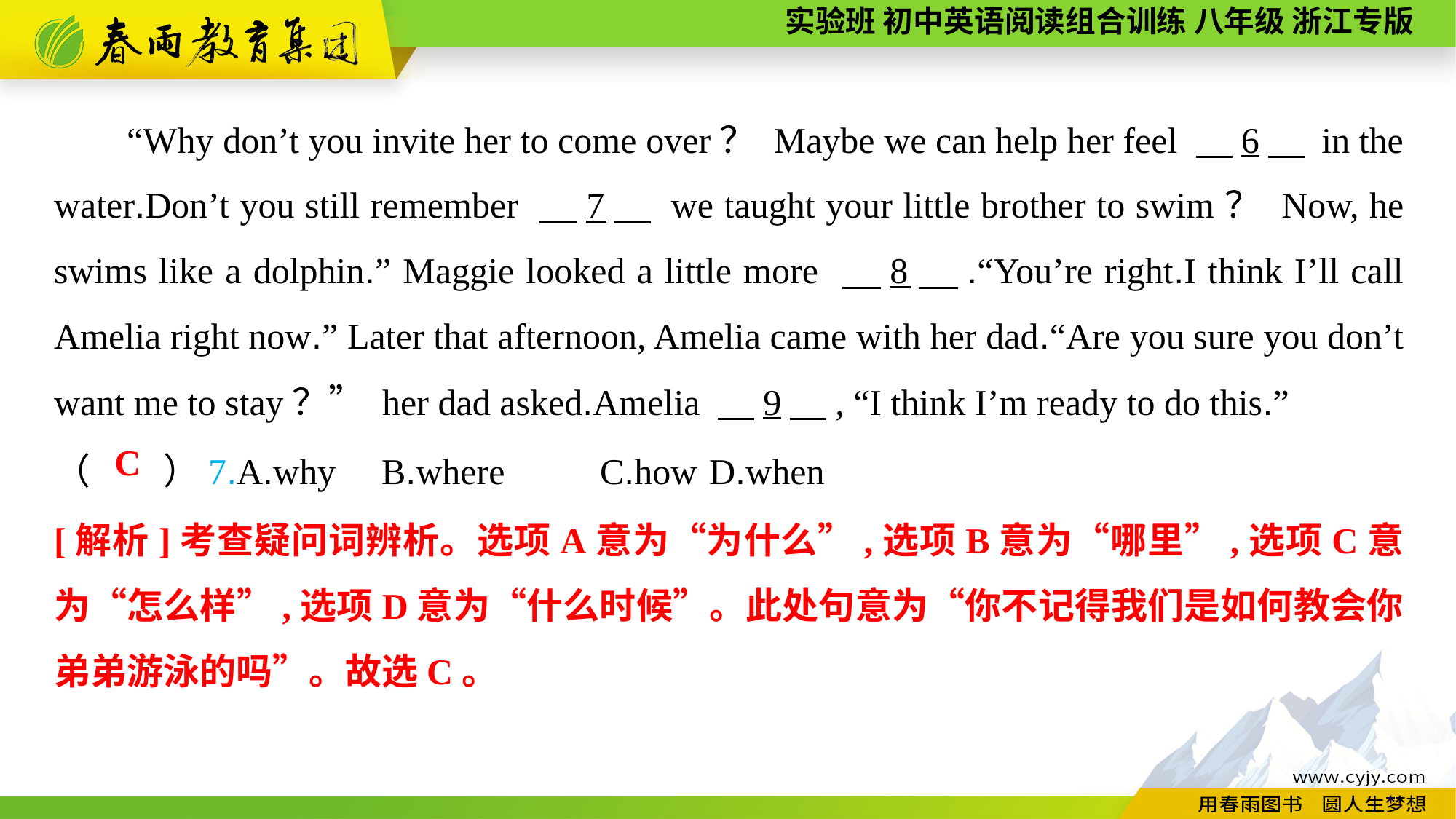

“Why don’t you invite her to come over？ Maybe we can help her feel 　6　 in the water.Don’t you still remember 　7　 we taught your little brother to swim？ Now, he swims like a dolphin.” Maggie looked a little more 　8　.“You’re right.I think I’ll call Amelia right now.” Later that afternoon, Amelia came with her dad.“Are you sure you don’t want me to stay？” her dad asked.Amelia 　9　, “I think I’m ready to do this.”
（　　）7.A.why	B.where	C.how	D.when
C
[解析]考查疑问词辨析。选项A意为“为什么”,选项B意为“哪里”,选项C意为“怎么样”,选项D意为“什么时候”。此处句意为“你不记得我们是如何教会你弟弟游泳的吗”。故选C。